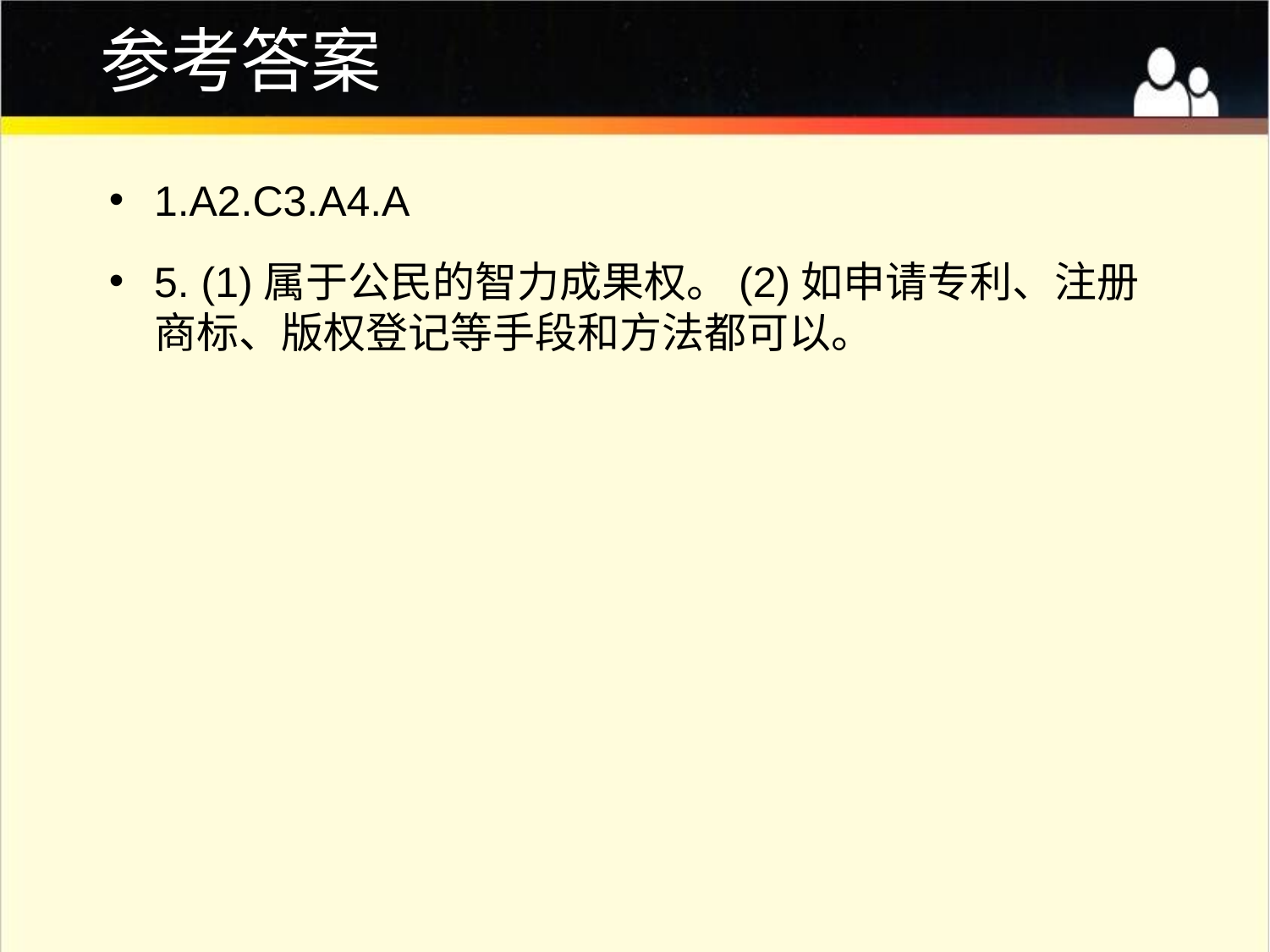

# 参考答案
1.A2.C3.A4.A
5. (1)属于公民的智力成果权。(2)如申请专利、注册商标、版权登记等手段和方法都可以。